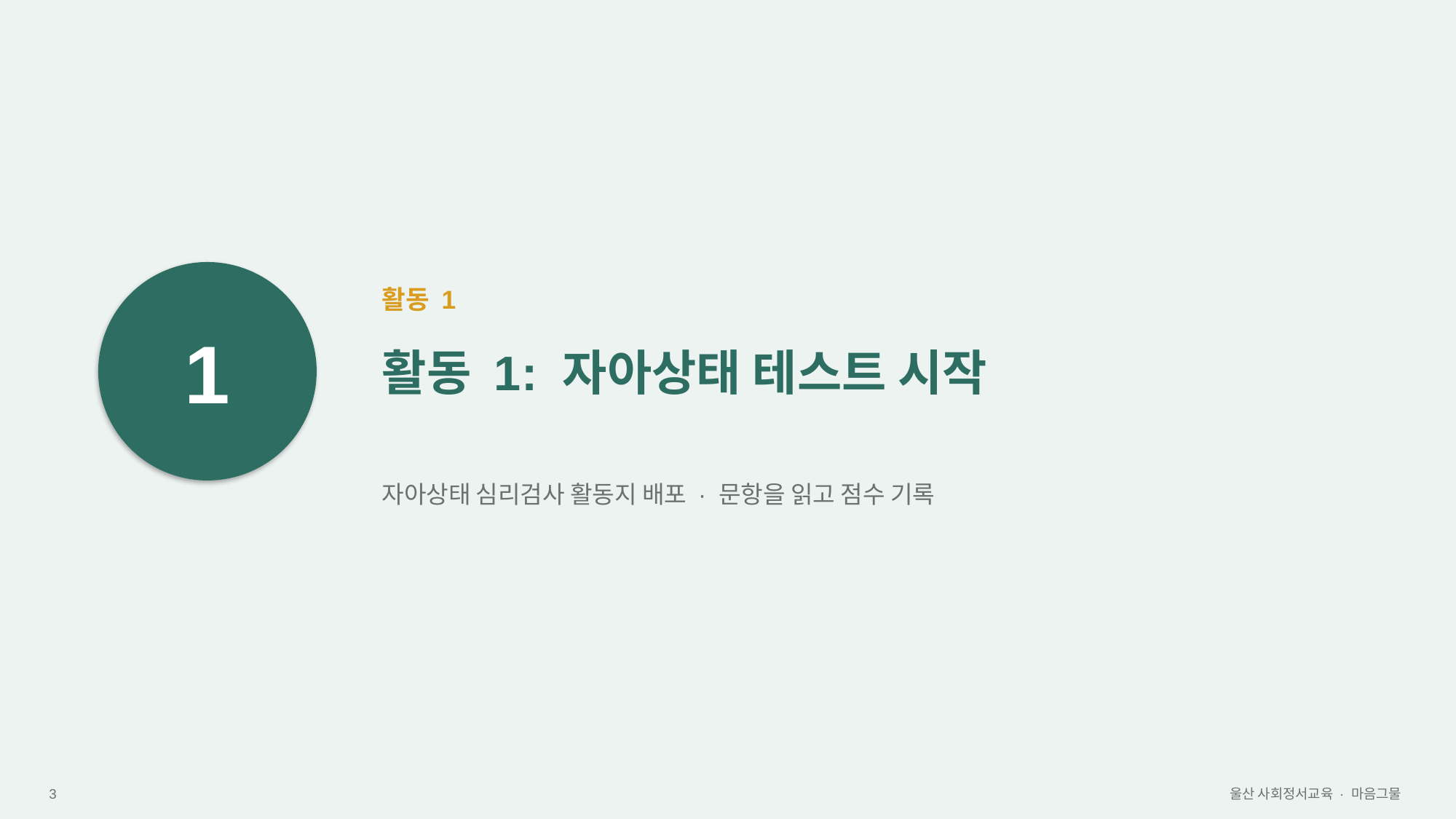

1
활동 1
활동 1: 자아상태 테스트 시작
자아상태 심리검사 활동지 배포 · 문항을 읽고 점수 기록
3
울산 사회정서교육 · 마음그물